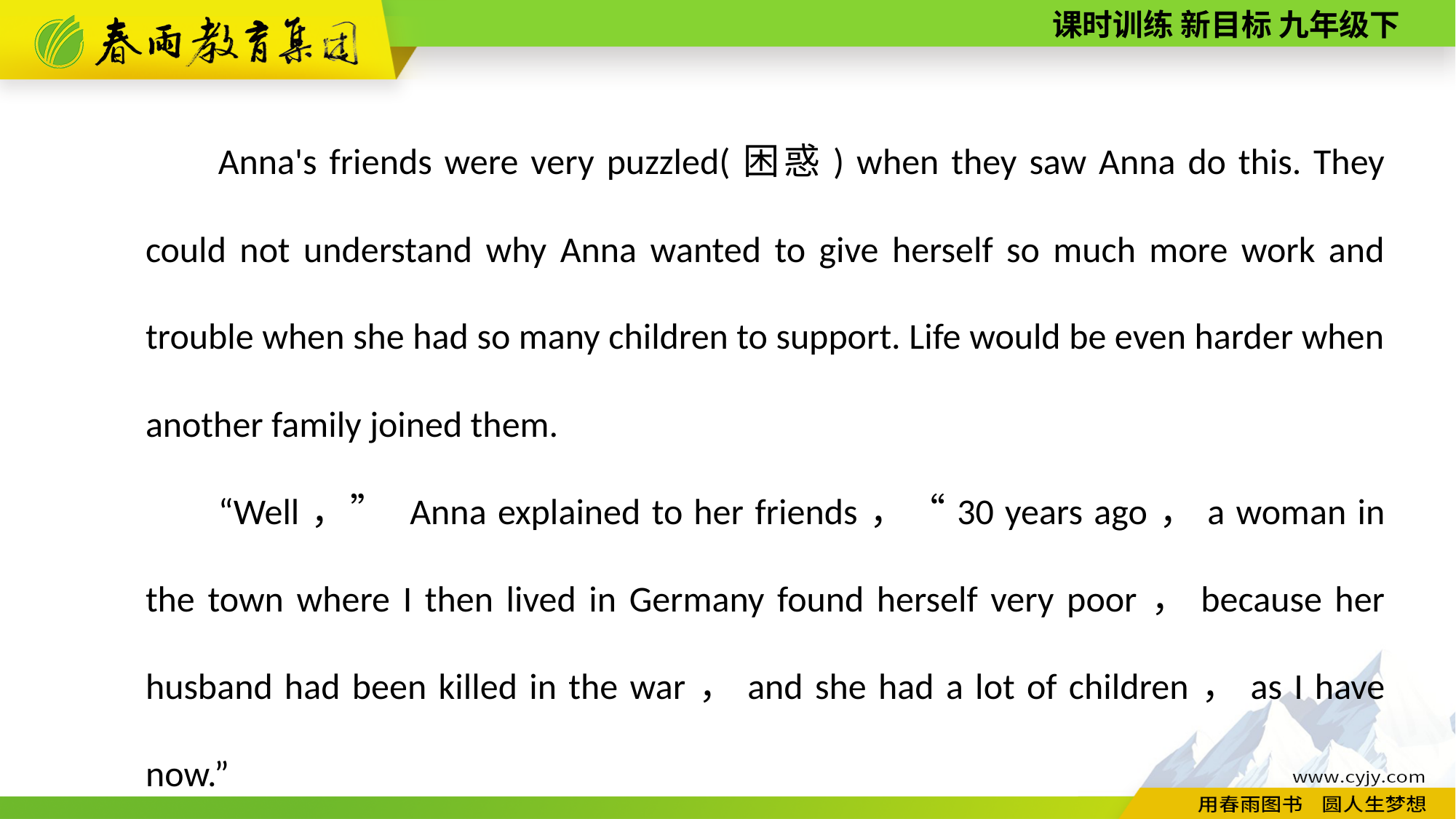

Anna's friends were very puzzled(困惑) when they saw Anna do this. They could not understand why Anna wanted to give herself so much more work and trouble when she had so many children to support. Life would be even harder when another family joined them.
“Well，” Anna explained to her friends，“30 years ago，a woman in the town where I then lived in Germany found herself very poor，because her husband had been killed in the war，and she had a lot of children，as I have now.”